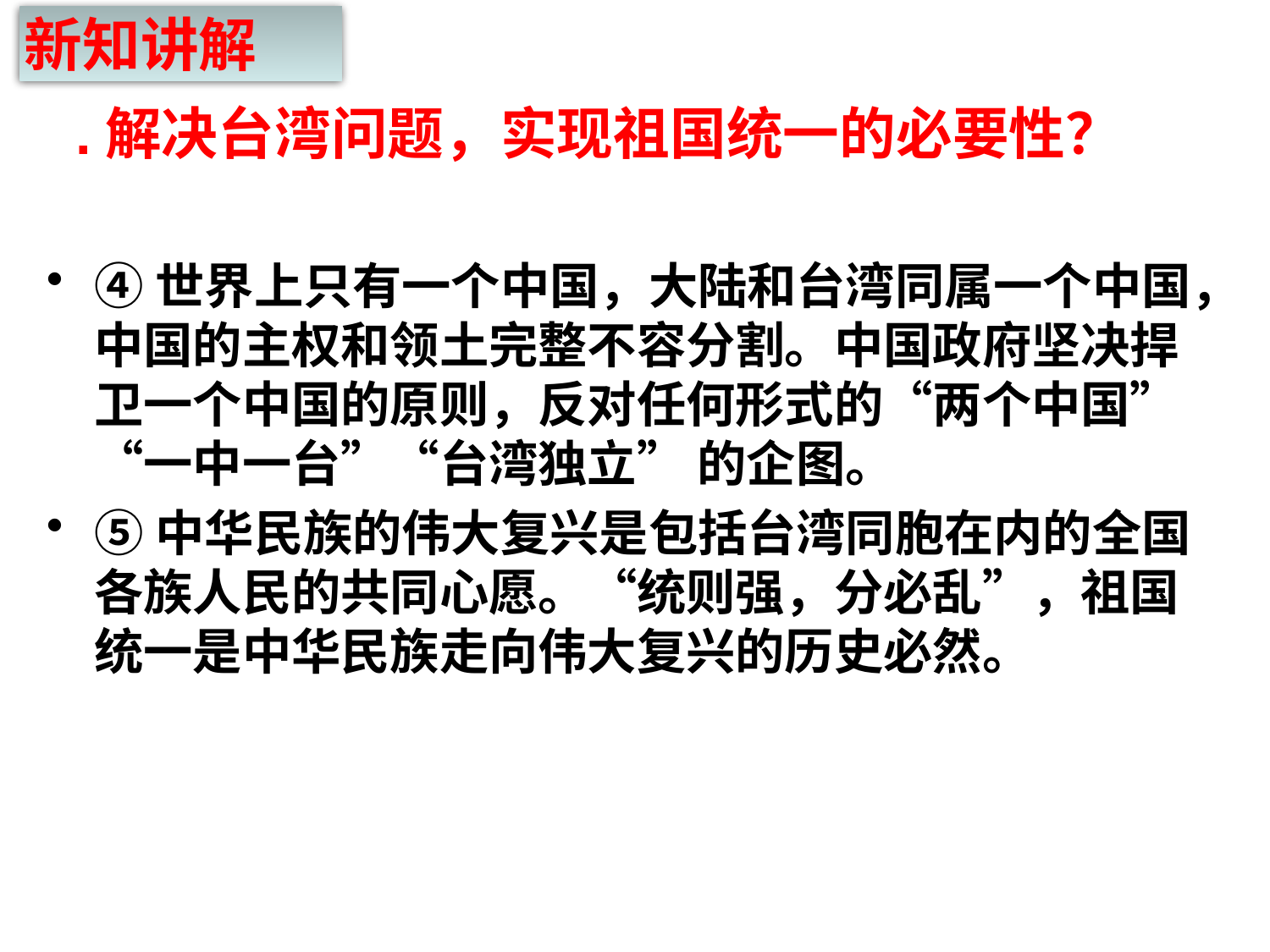

新知讲解
# .解决台湾问题，实现祖国统一的必要性？

④世界上只有一个中国，大陆和台湾同属一个中国，中国的主权和领土完整不容分割。中国政府坚决捍卫一个中国的原则，反对任何形式的“两个中国”“一中一台”“台湾独立” 的企图。
⑤中华民族的伟大复兴是包括台湾同胞在内的全国各族人民的共同心愿。“统则强，分必乱”，祖国统一是中华民族走向伟大复兴的历史必然。